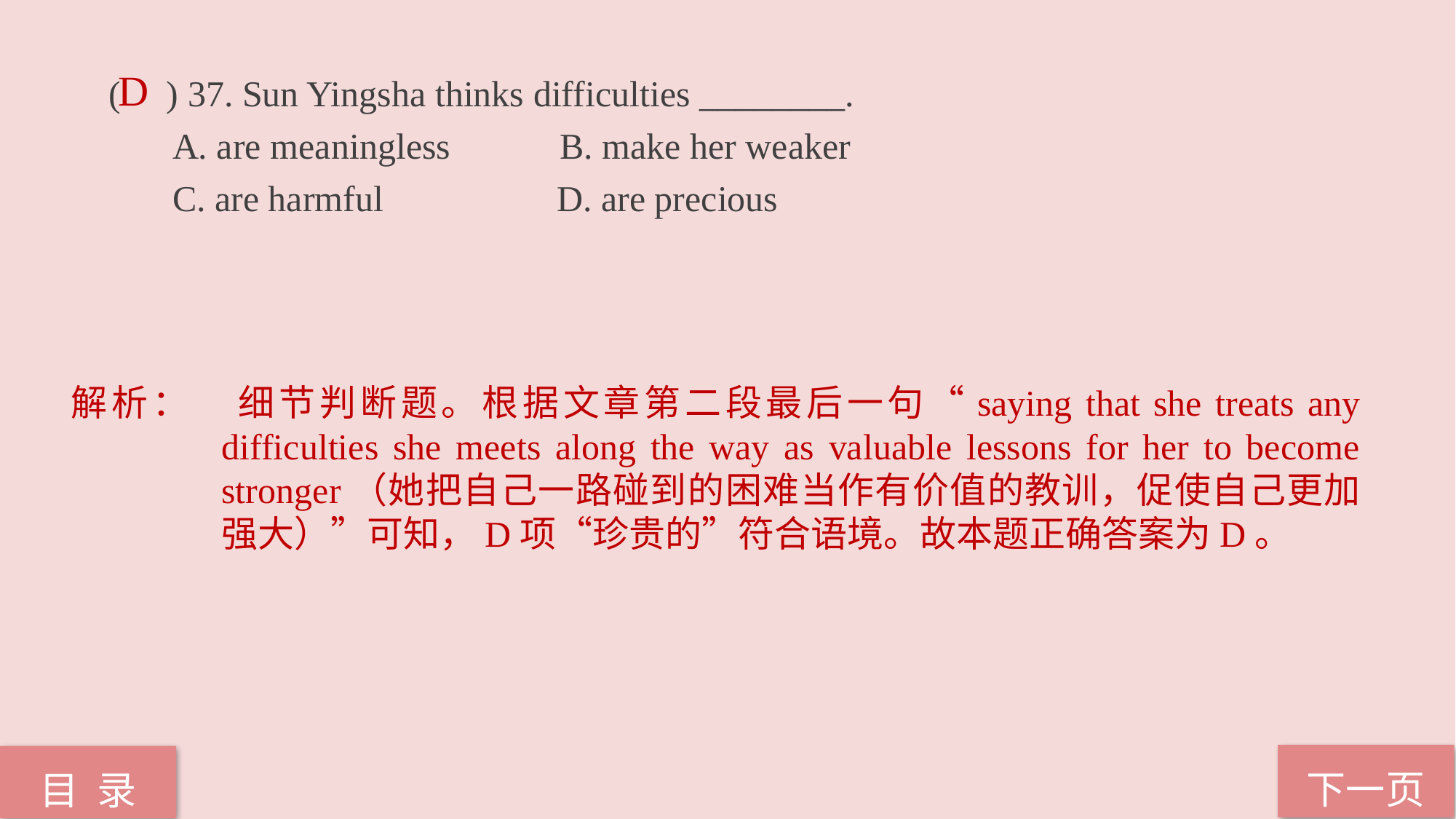

(     ) 37. Sun Yingsha thinks difficulties ________.
       A. are meaningless            B. make her weaker
       C. are harmful                   D. are precious
D
解析：	细节判断题。根据文章第二段最后一句“saying that she treats any difficulties she meets along the way as valuable lessons for her to become stronger（她把自己一路碰到的困难当作有价值的教训，促使自己更加强大）”可知，D项“珍贵的”符合语境。故本题正确答案为D。